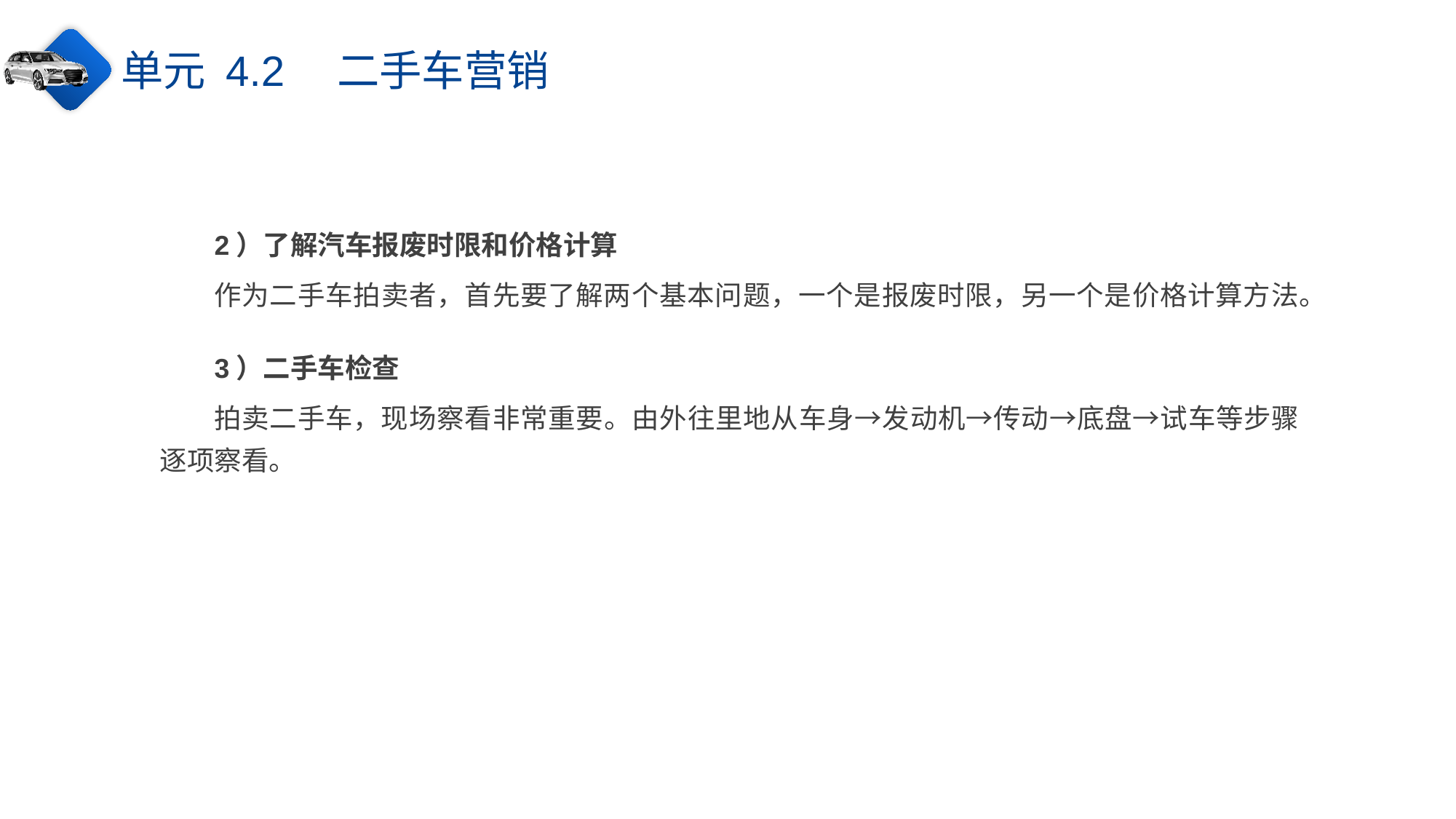

单元 4.2　二手车营销
2）了解汽车报废时限和价格计算
作为二手车拍卖者，首先要了解两个基本问题，一个是报废时限，另一个是价格计算方法。
3）二手车检查
拍卖二手车，现场察看非常重要。由外往里地从车身→发动机→传动→底盘→试车等步骤逐项察看。